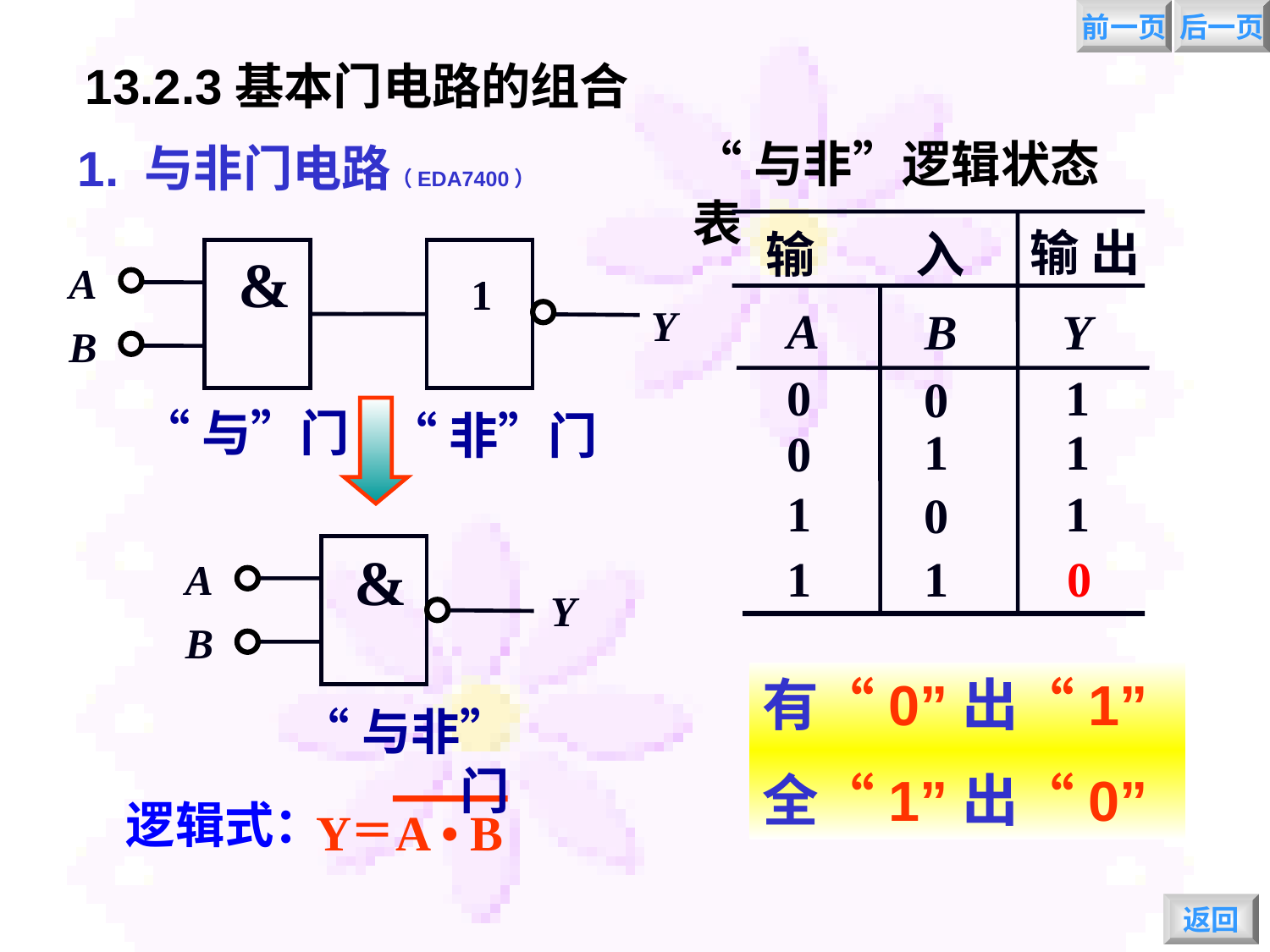

前一页
后一页
13.2.3基本门电路的组合
“与非”逻辑状态表

输 出
输         入
A
B
Y
0
0

1
0
1
0
1
1
1. 与非门电路（EDA7400）
&

A

B

1
Y

“非”门

1
“与”门

1
1

&
A

Y

B

“与非”门
0
有“0”出“1”
全“1”出“0”

逻辑式：
Y    A • B

返回